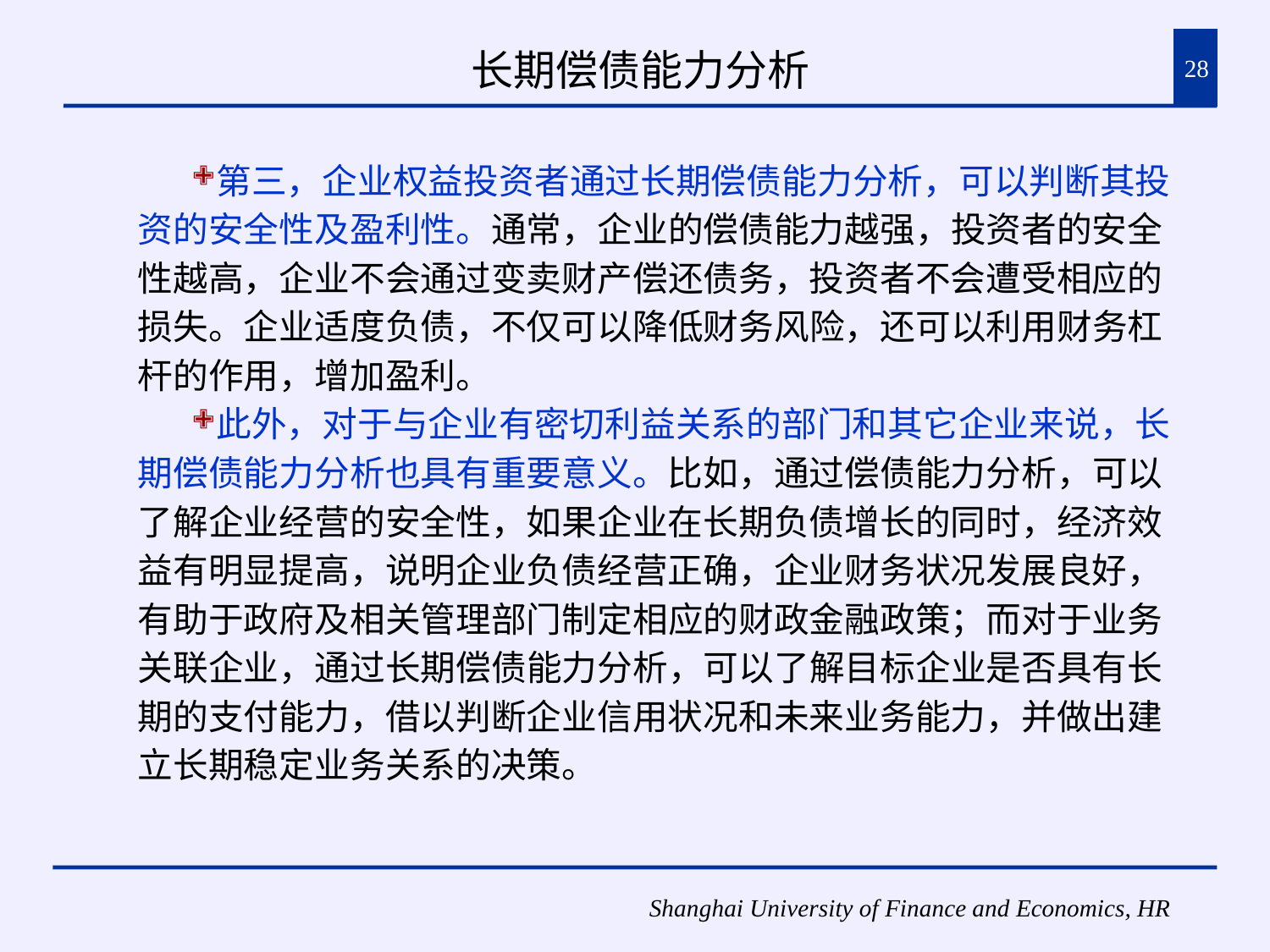

# 长期偿债能力分析
28
第三，企业权益投资者通过长期偿债能力分析，可以判断其投资的安全性及盈利性。通常，企业的偿债能力越强，投资者的安全性越高，企业不会通过变卖财产偿还债务，投资者不会遭受相应的损失。企业适度负债，不仅可以降低财务风险，还可以利用财务杠杆的作用，增加盈利。
此外，对于与企业有密切利益关系的部门和其它企业来说，长期偿债能力分析也具有重要意义。比如，通过偿债能力分析，可以了解企业经营的安全性，如果企业在长期负债增长的同时，经济效益有明显提高，说明企业负债经营正确，企业财务状况发展良好，有助于政府及相关管理部门制定相应的财政金融政策；而对于业务关联企业，通过长期偿债能力分析，可以了解目标企业是否具有长期的支付能力，借以判断企业信用状况和未来业务能力，并做出建立长期稳定业务关系的决策。